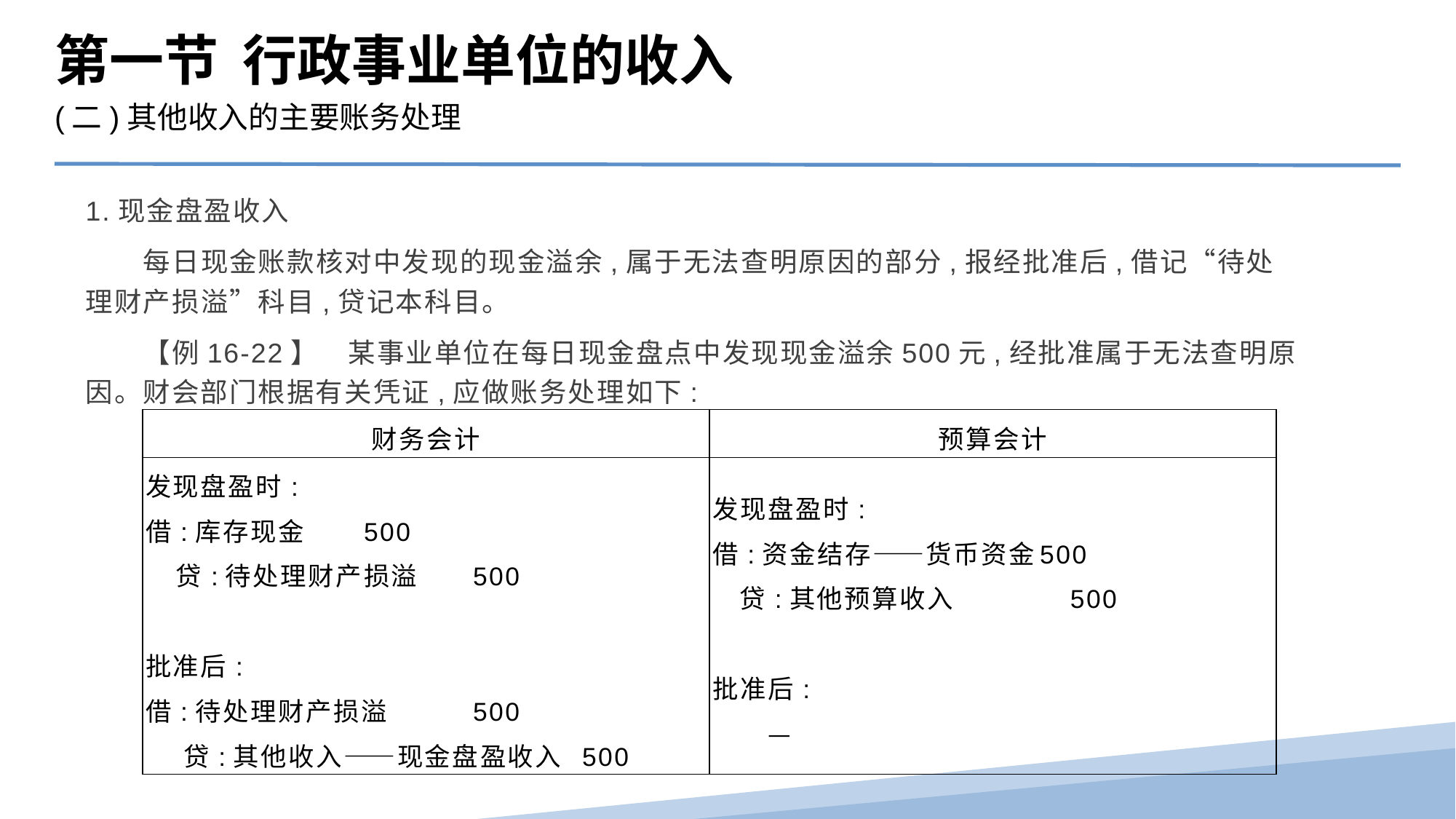

第一节  行政事业单位的收入
(二)其他收入的主要账务处理
1.现金盘盈收入
　　每日现金账款核对中发现的现金溢余,属于无法查明原因的部分,报经批准后,借记“待处理财产损溢”科目,贷记本科目。
　　【例16-22】　某事业单位在每日现金盘点中发现现金溢余500元,经批准属于无法查明原因。财会部门根据有关凭证,应做账务处理如下:
| 财务会计 | 预算会计 |
| --- | --- |
| 发现盘盈时: 借:库存现金 500 贷:待处理财产损溢 500 　 批准后: 借:待处理财产损溢 500 贷:其他收入——现金盘盈收入 500 | 发现盘盈时: 借:资金结存——货币资金 500 贷:其他预算收入 500 　 批准后: 　　— |